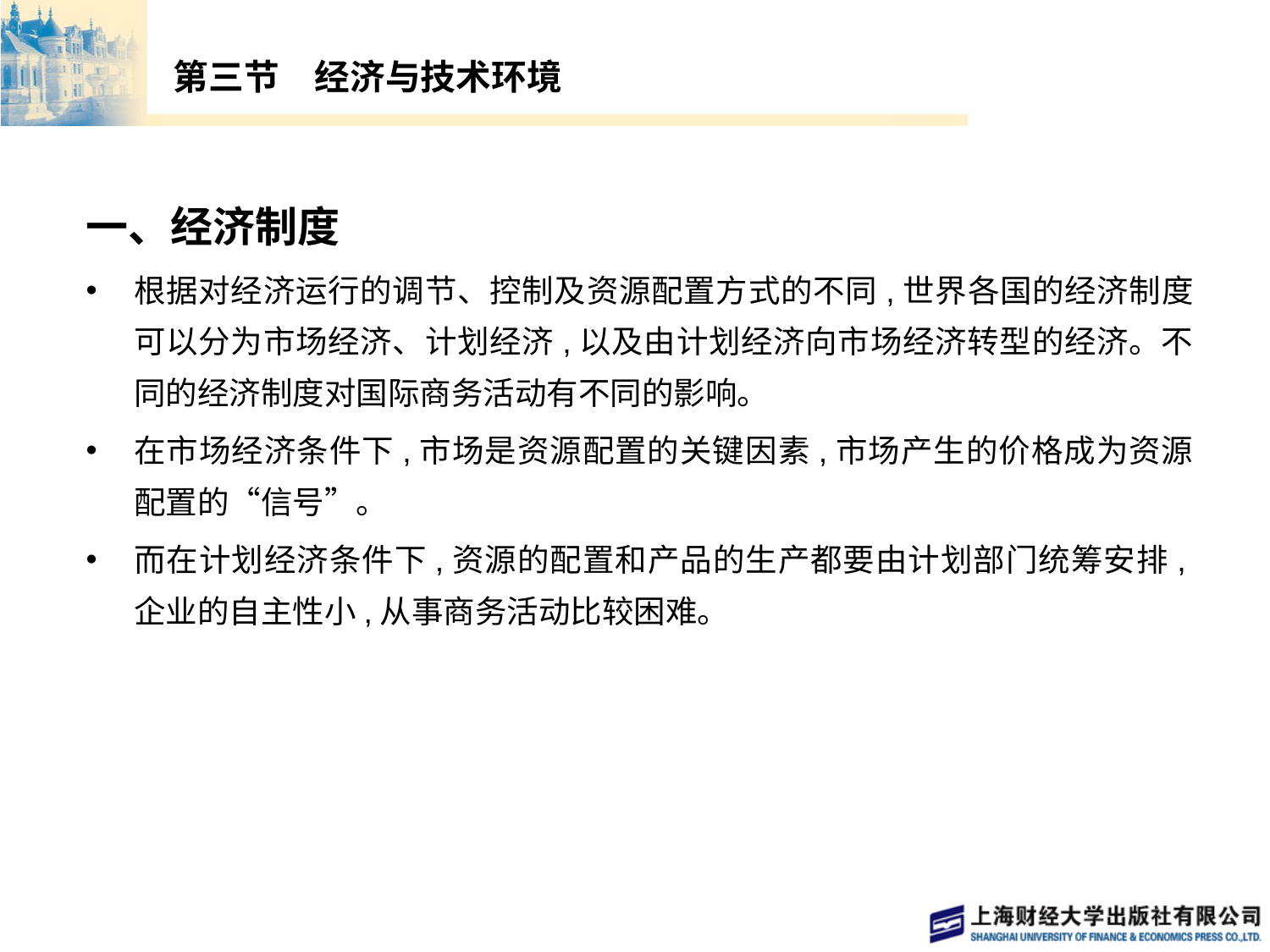

# 第三节　经济与技术环境
一、经济制度
根据对经济运行的调节、控制及资源配置方式的不同,世界各国的经济制度可以分为市场经济、计划经济,以及由计划经济向市场经济转型的经济。不同的经济制度对国际商务活动有不同的影响。
在市场经济条件下,市场是资源配置的关键因素,市场产生的价格成为资源配置的“信号”。
而在计划经济条件下,资源的配置和产品的生产都要由计划部门统筹安排,企业的自主性小,从事商务活动比较困难。